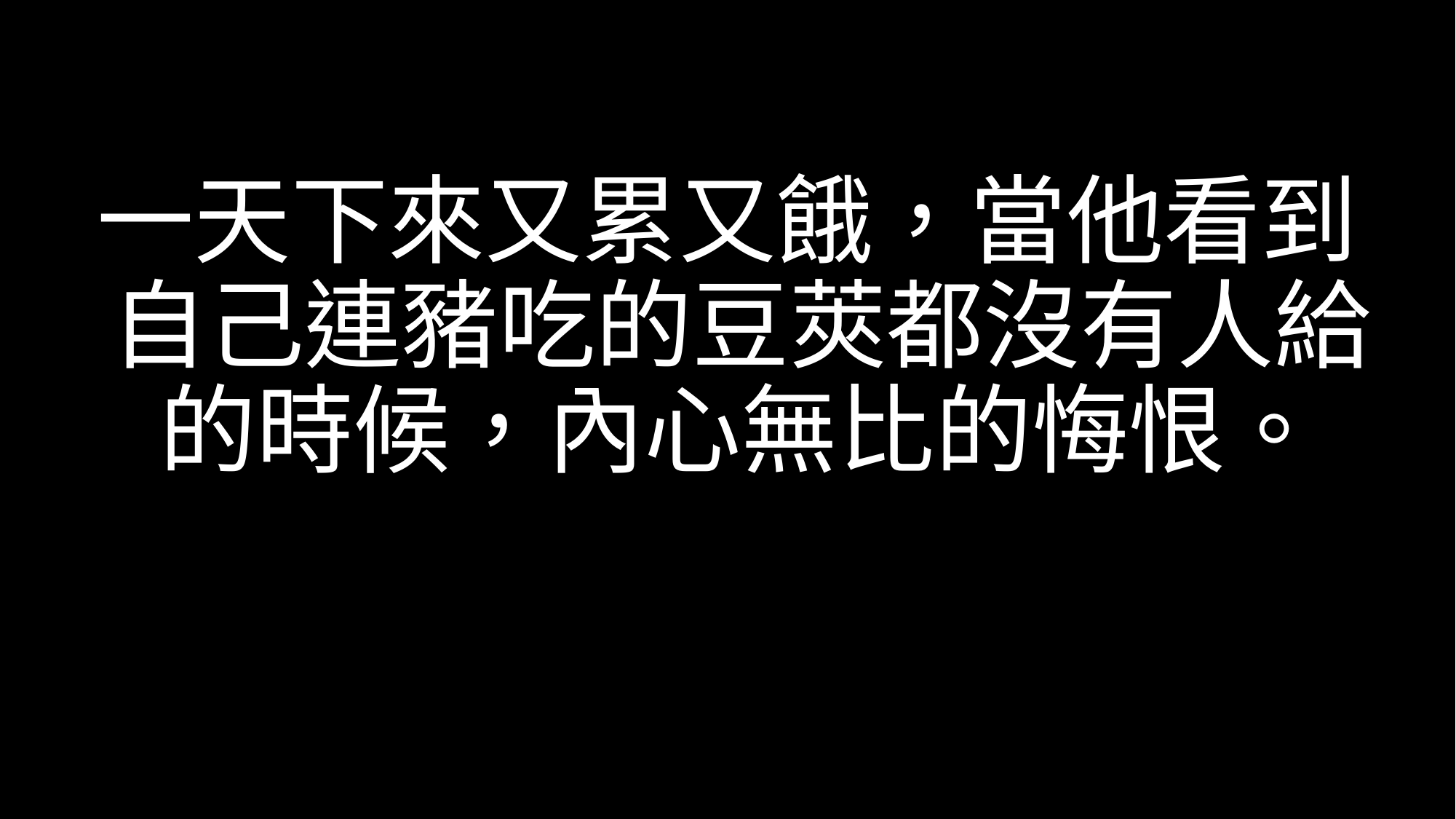

一天下來又累又餓，當他看到自己連豬吃的豆莢都沒有人給的時候，內心無比的悔恨。